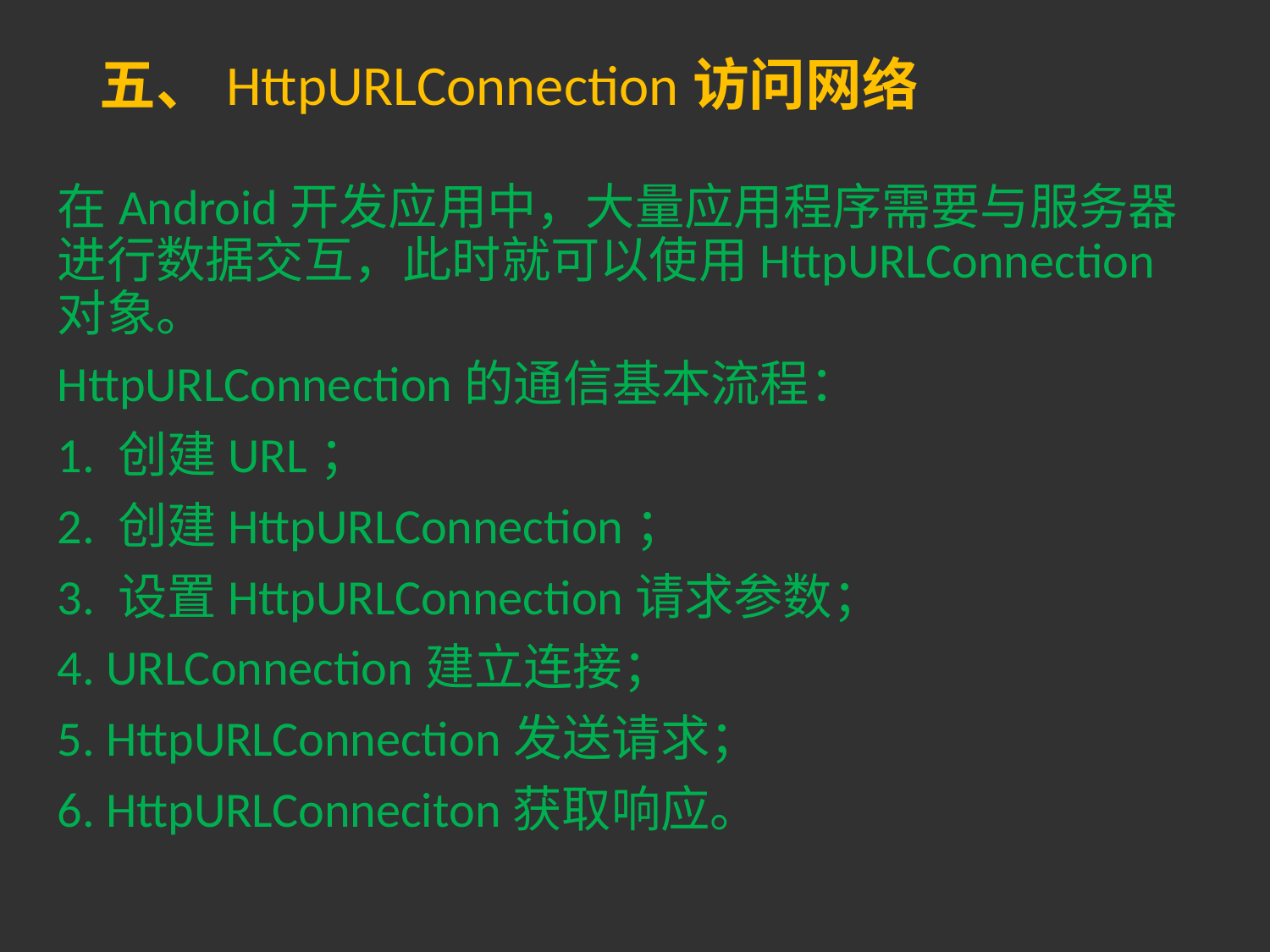

# 五、HttpURLConnection访问网络
在Android开发应用中，大量应用程序需要与服务器进行数据交互，此时就可以使用HttpURLConnection对象。
HttpURLConnection的通信基本流程：
1. 创建URL；
2. 创建HttpURLConnection；
3. 设置HttpURLConnection请求参数；
4. URLConnection建立连接；
5. HttpURLConnection发送请求；
6. HttpURLConneciton获取响应。